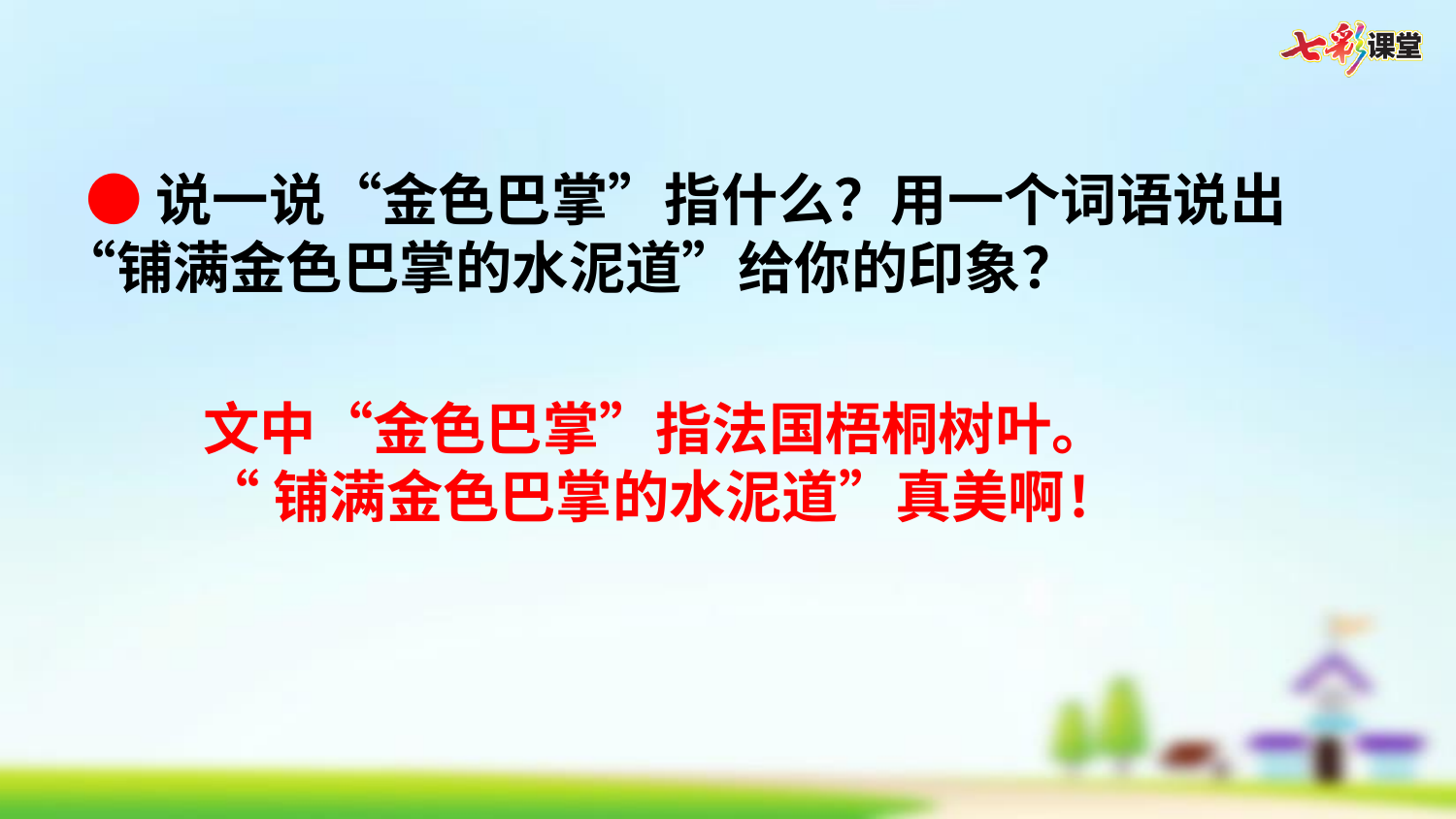

●说一说“金色巴掌”指什么？用一个词语说出“铺满金色巴掌的水泥道”给你的印象？
文中“金色巴掌”指法国梧桐树叶。
“铺满金色巴掌的水泥道”真美啊！